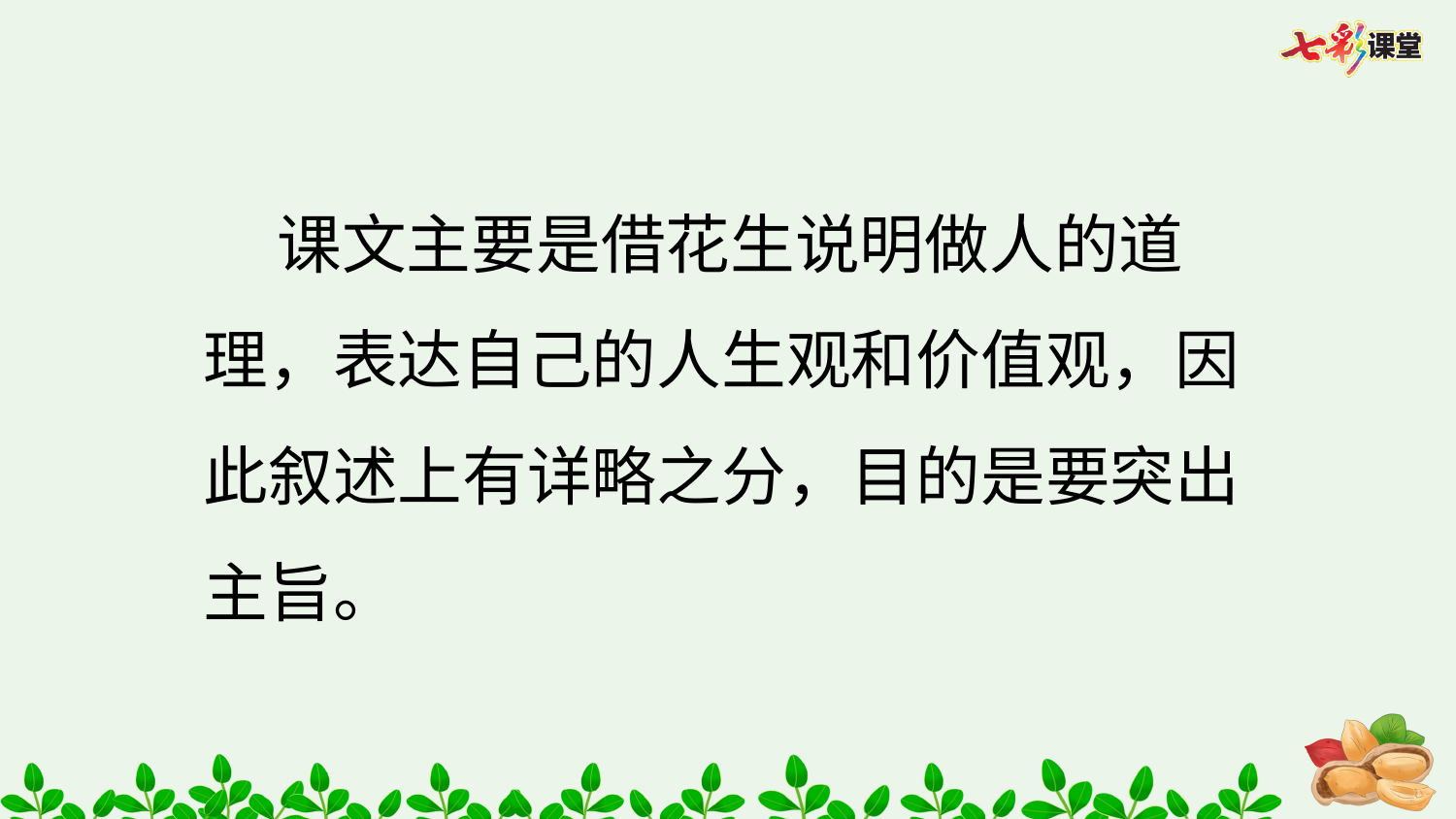

课文主要是借花生说明做人的道理，表达自己的人生观和价值观，因此叙述上有详略之分，目的是要突出主旨。